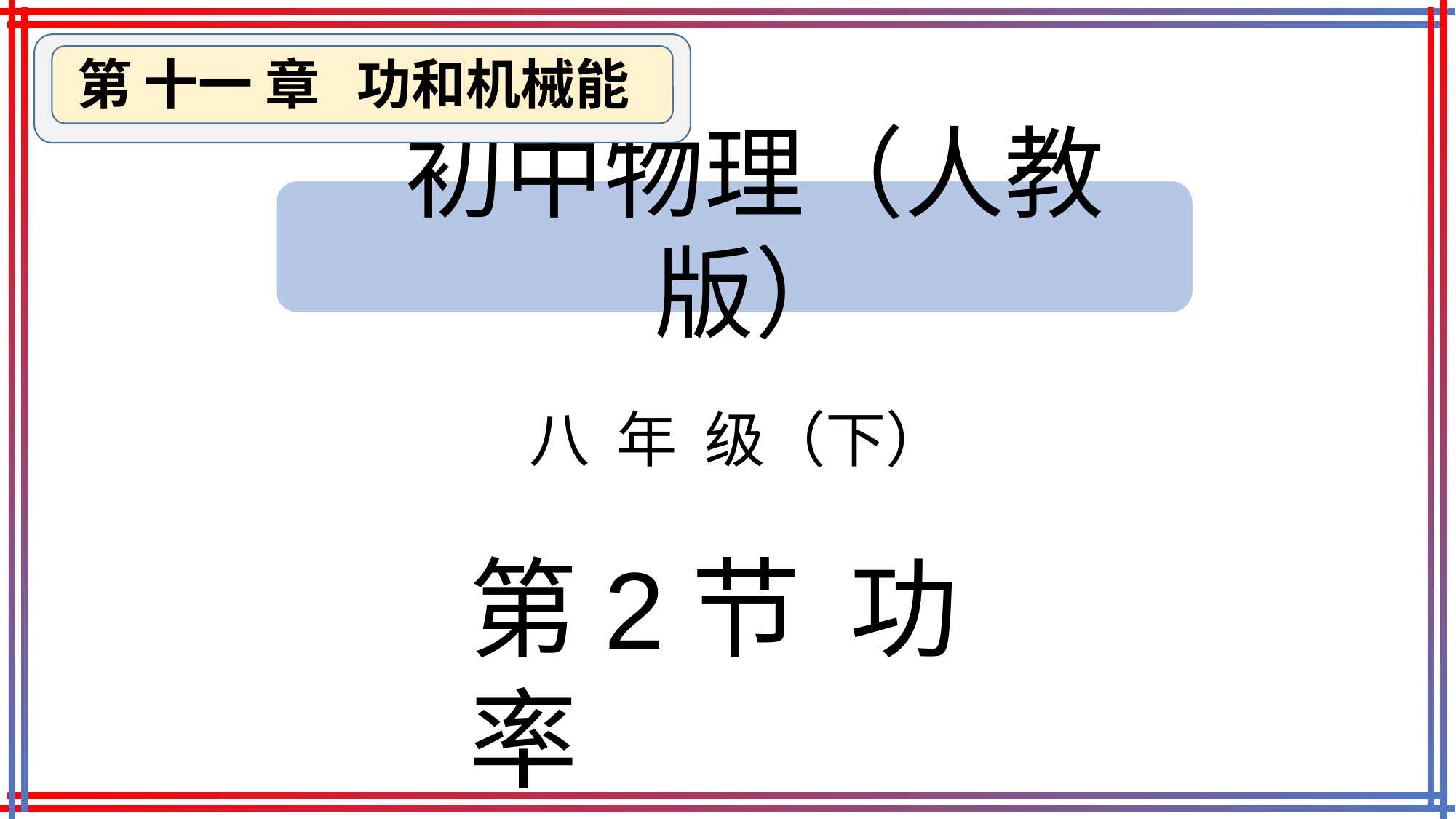

第 十一 章   功和机械能

初中物理（人教版）

八  年  级（下）
第2节  功率